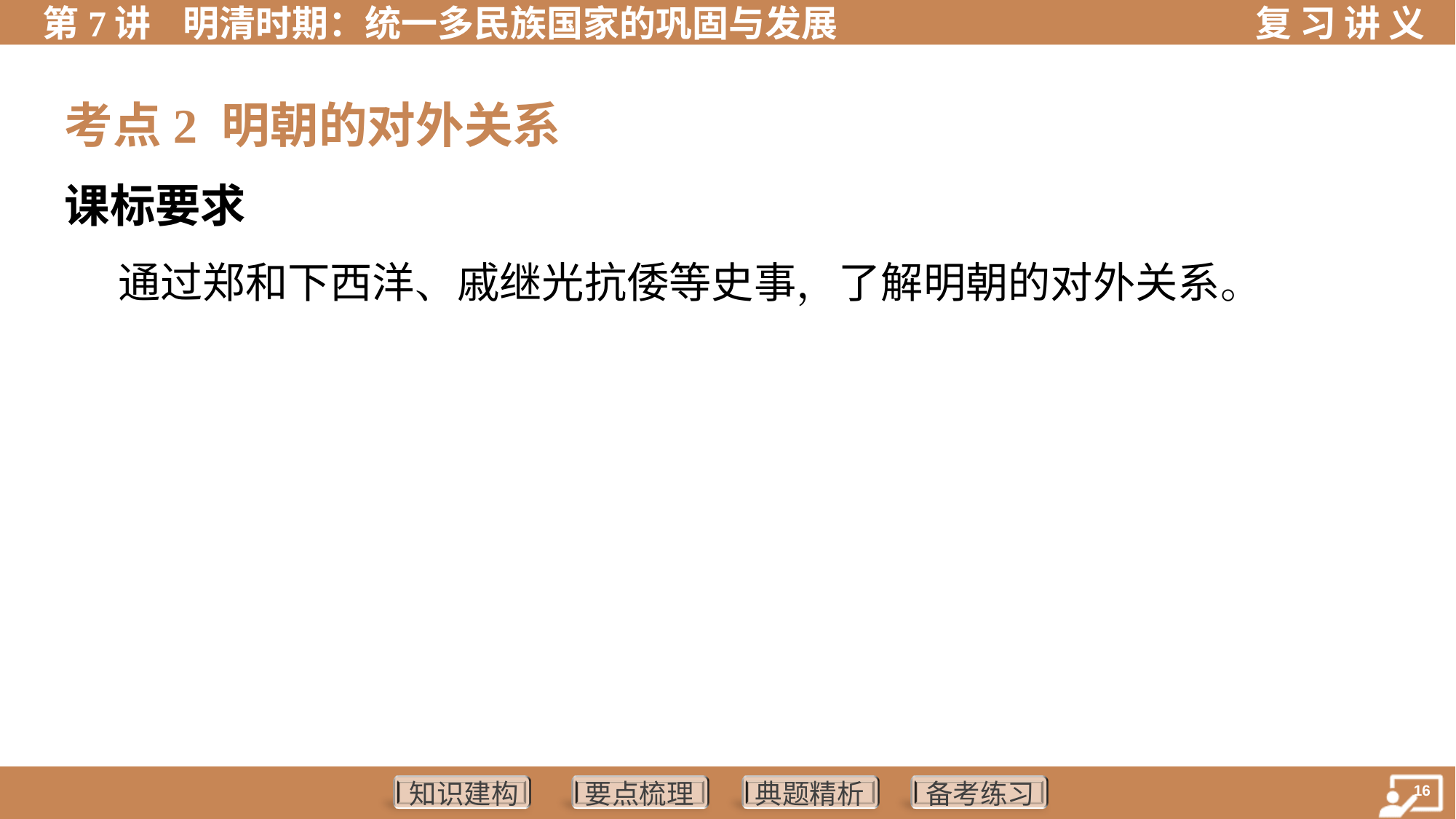

考点2 明朝的对外关系
课标要求
    通过郑和下西洋、戚继光抗倭等史事，了解明朝的对外关系。